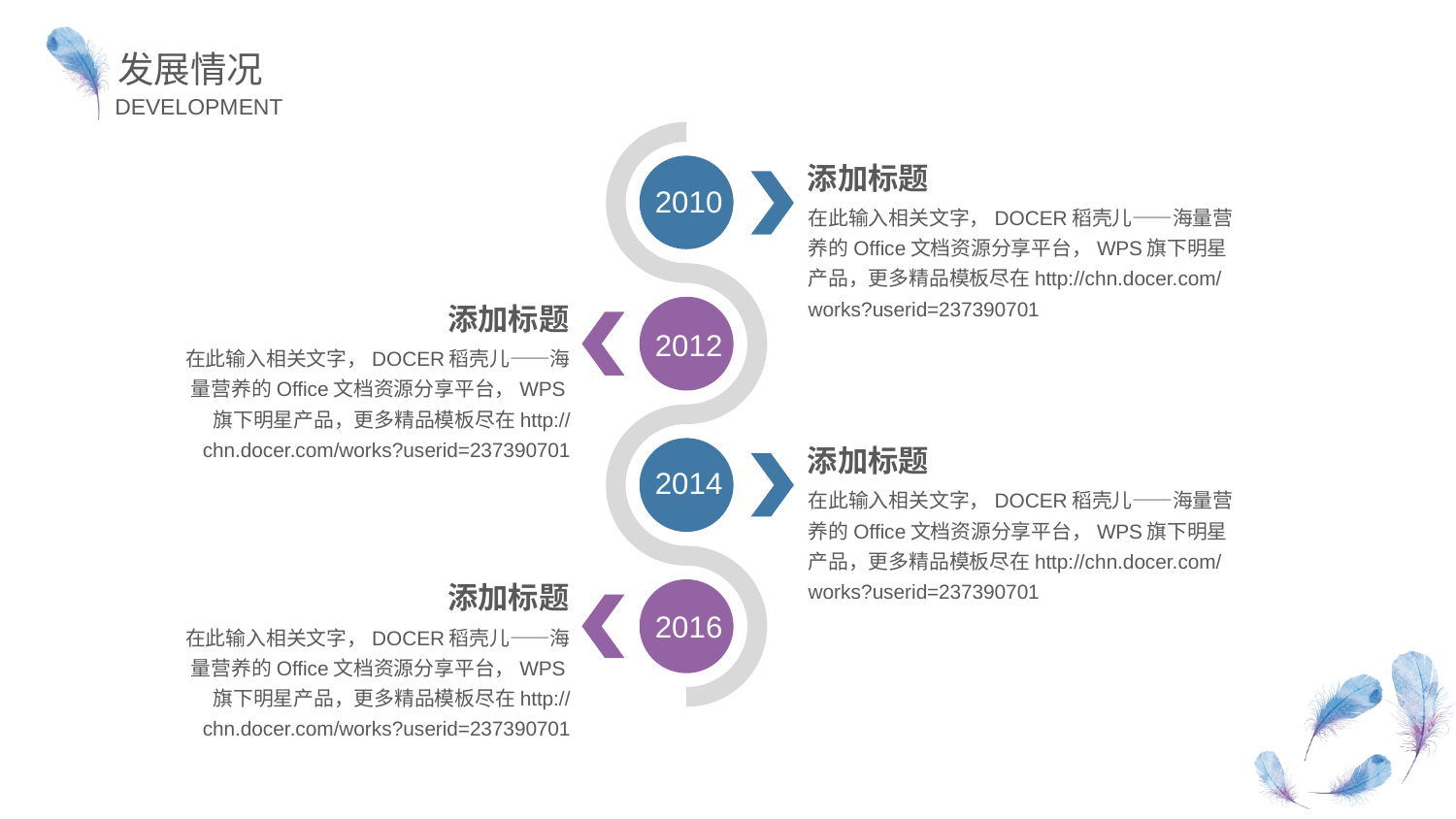

发展情况
DEVELOPMENT

添加标题

2010

在此输入相关文字，DOCER稻壳儿——海量营养的Office文档资源分享平台，WPS旗下明星产品，更多精品模板尽在http://chn.docer.com/works?userid=237390701
添加标题

2012

在此输入相关文字，DOCER稻壳儿——海量营养的Office文档资源分享平台，WPS旗下明星产品，更多精品模板尽在http://chn.docer.com/works?userid=237390701
添加标题

2014

在此输入相关文字，DOCER稻壳儿——海量营养的Office文档资源分享平台，WPS旗下明星产品，更多精品模板尽在http://chn.docer.com/works?userid=237390701
添加标题

2016

在此输入相关文字，DOCER稻壳儿——海量营养的Office文档资源分享平台，WPS旗下明星产品，更多精品模板尽在http://chn.docer.com/works?userid=237390701